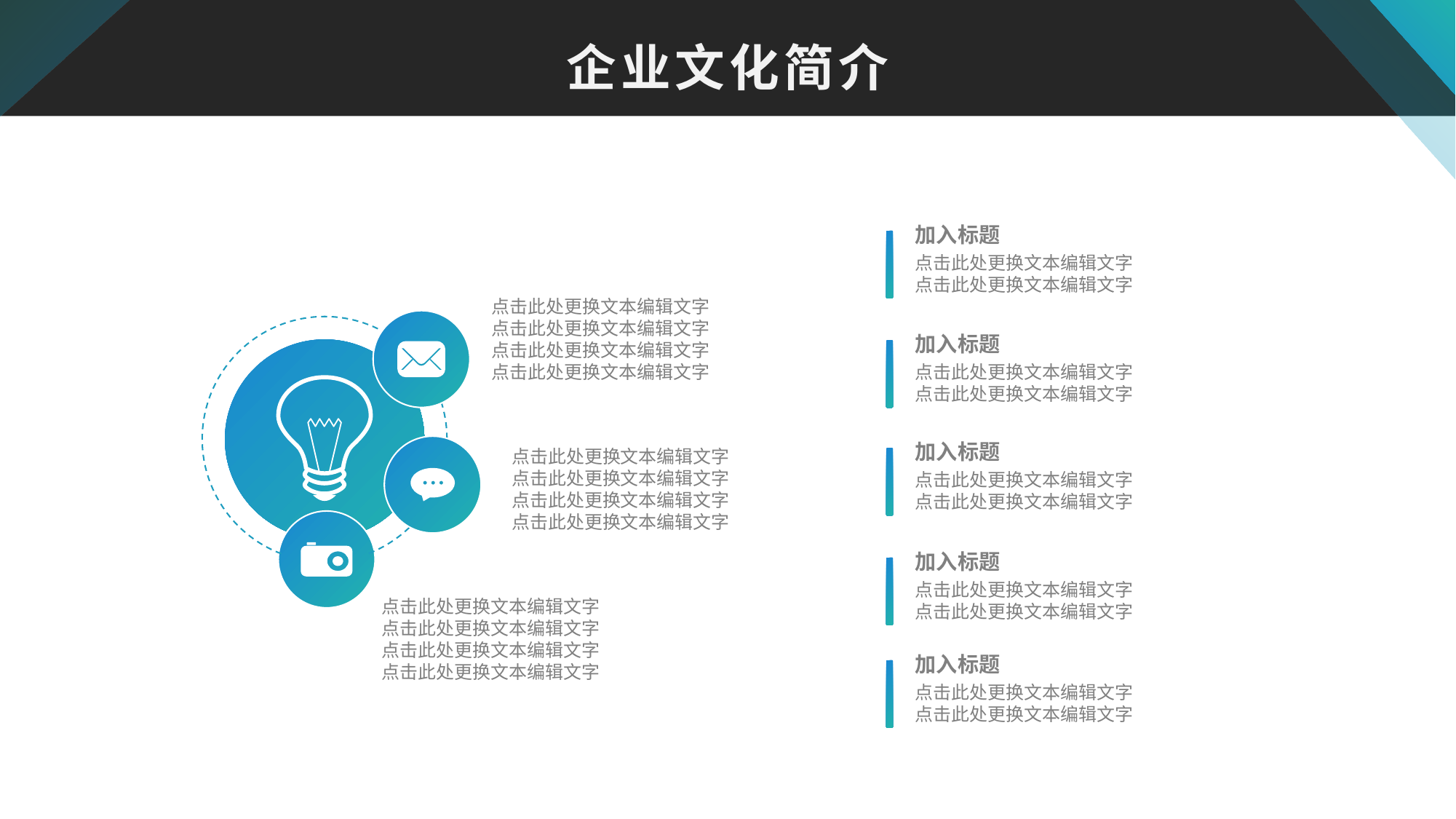

企业文化简介
加入标题

点击此处更换文本编辑文字
点击此处更换文本编辑文字
加入标题

点击此处更换文本编辑文字
点击此处更换文本编辑文字
加入标题

点击此处更换文本编辑文字
点击此处更换文本编辑文字
加入标题

点击此处更换文本编辑文字
点击此处更换文本编辑文字
加入标题

点击此处更换文本编辑文字
点击此处更换文本编辑文字
点击此处更换文本编辑文字
点击此处更换文本编辑文字
点击此处更换文本编辑文字
点击此处更换文本编辑文字

点击此处更换文本编辑文字
点击此处更换文本编辑文字
点击此处更换文本编辑文字
点击此处更换文本编辑文字

点击此处更换文本编辑文字
点击此处更换文本编辑文字
点击此处更换文本编辑文字
点击此处更换文本编辑文字